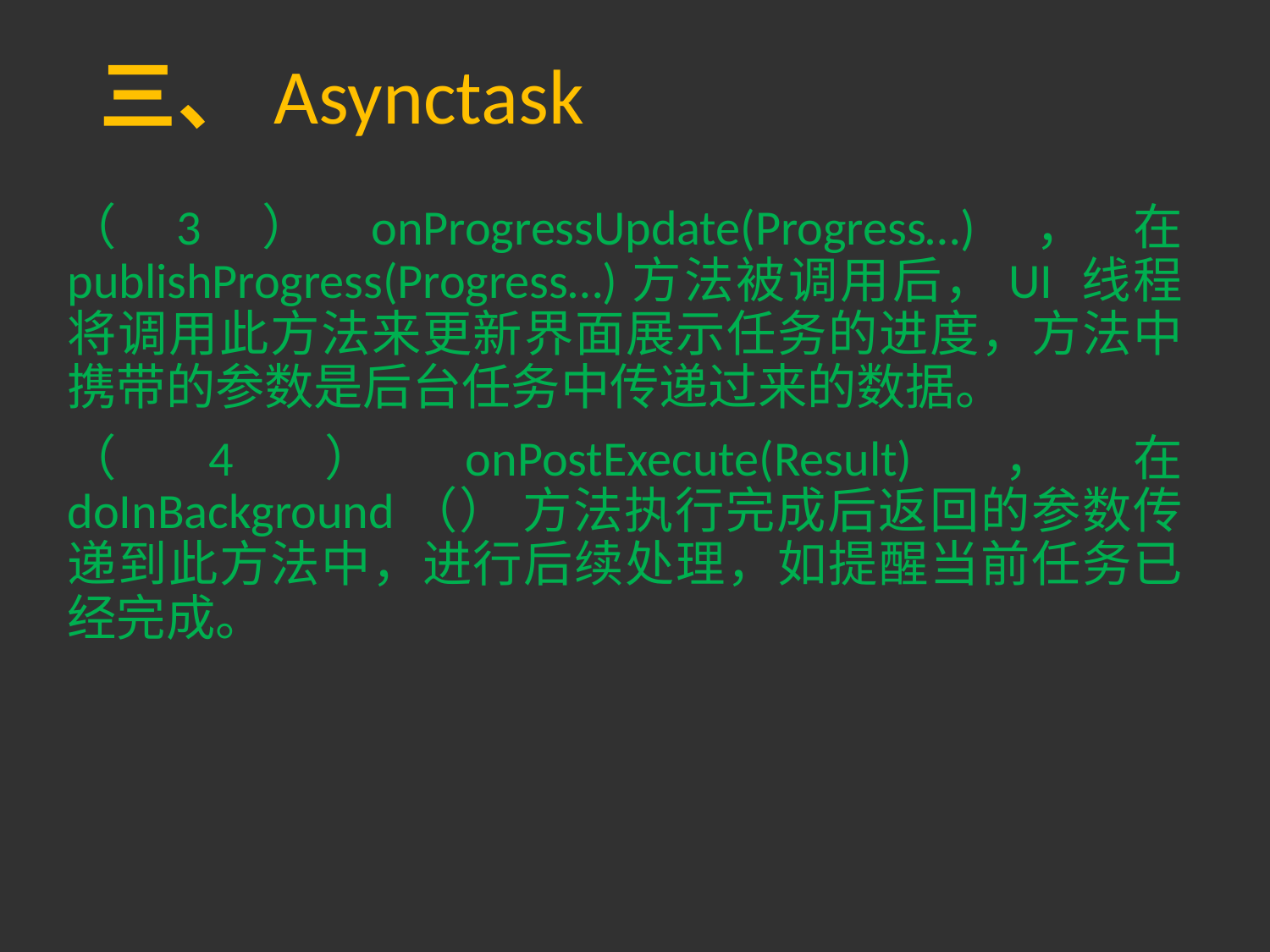

# 三、Asynctask
（3）onProgressUpdate(Progress…)，在 publishProgress(Progress…)方法被调用后，UI 线程将调用此方法来更新界面展示任务的进度，方法中携带的参数是后台任务中传递过来的数据。
（4）onPostExecute(Result)，在 doInBackground（） 方法执行完成后返回的参数传递到此方法中，进行后续处理，如提醒当前任务已经完成。